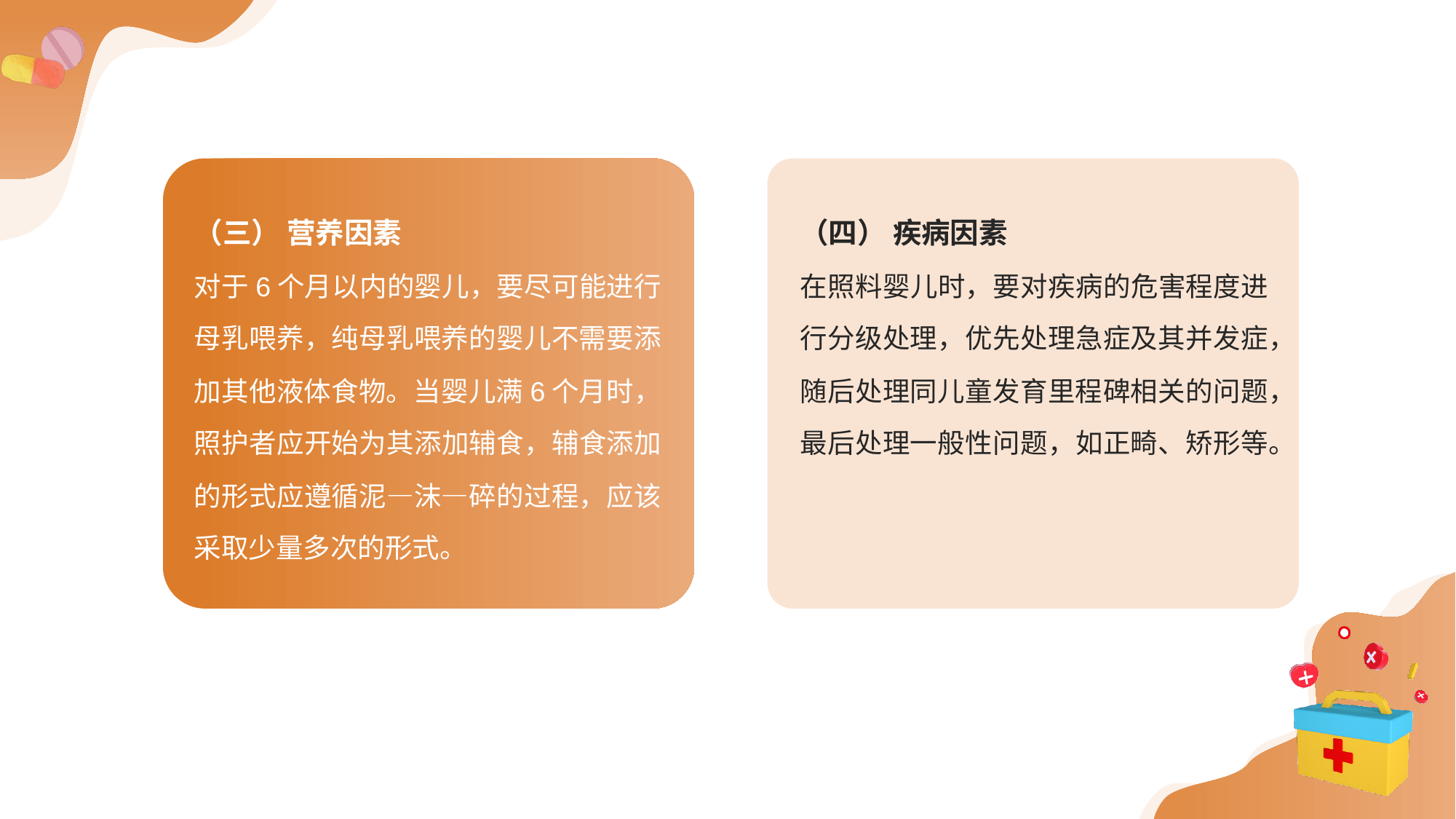

（三） 营养因素
对于6个月以内的婴儿，要尽可能进行母乳喂养，纯母乳喂养的婴儿不需要添加其他液体食物。当婴儿满6个月时，照护者应开始为其添加辅食，辅食添加的形式应遵循泥—沫—碎的过程，应该采取少量多次的形式。
（四） 疾病因素
在照料婴儿时，要对疾病的危害程度进行分级处理，优先处理急症及其并发症，随后处理同儿童发育里程碑相关的问题，最后处理一般性问题，如正畸、矫形等。